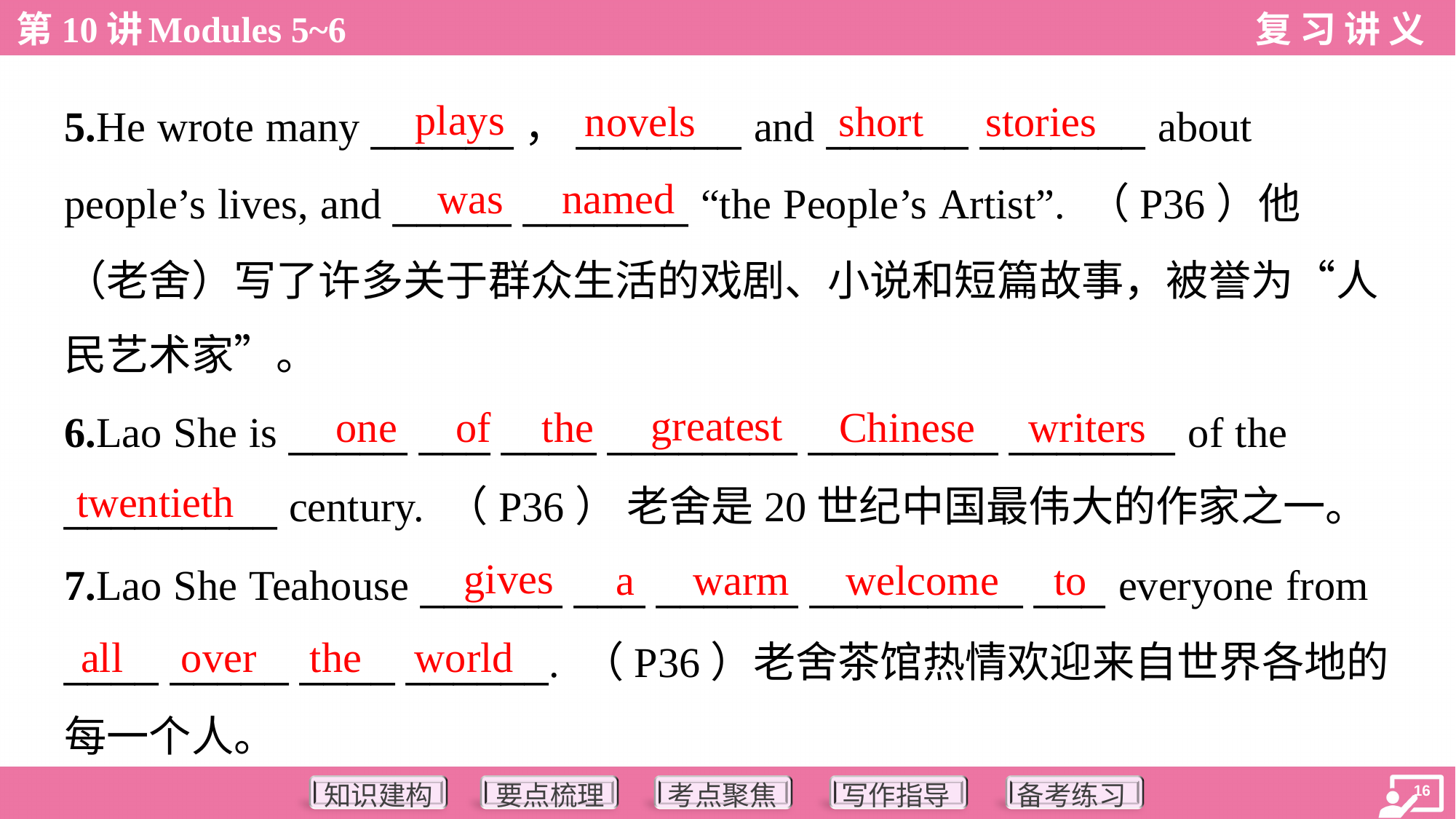

plays
novels
short
stories
5.He wrote many ______，_______ and ______ _______ about
people’s lives, and _____ _______ “the People’s Artist”. （P36）他
（老舍）写了许多关于群众生活的戏剧、小说和短篇故事，被誉为“人
民艺术家”。
was
named
greatest
one
of
the
Chinese
writers
6.Lao She is _____ ___ ____ ________ ________ _______ of the
_________ century. （P36） 老舍是20世纪中国最伟大的作家之一。
twentieth
gives
a
warm
welcome
to
7.Lao She Teahouse ______ ___ ______ _________ ___ everyone from
____ _____ ____ ______. （P36）老舍茶馆热情欢迎来自世界各地的
每一个人。
all
over
the
world